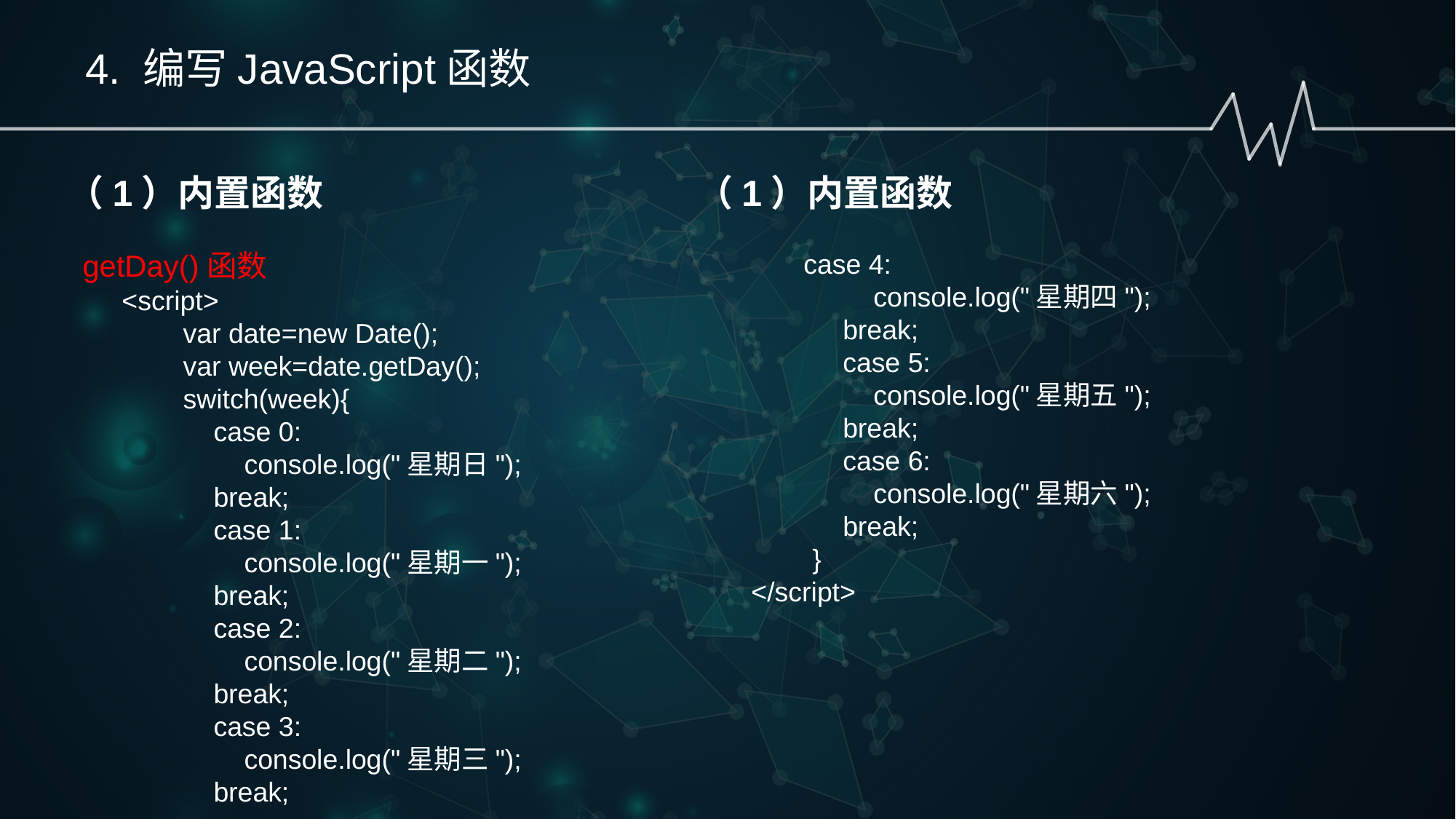

4. 编写JavaScript函数
（1）内置函数

  getDay()函数
<script>
        var date=new Date();
        var week=date.getDay();
        switch(week){
            case 0:
                console.log("星期日");
            break;
            case 1:
                console.log("星期一");
            break;
            case 2:
                console.log("星期二");
            break;
            case 3:
                console.log("星期三");
            break;

（1）内置函数

              case 4:
                console.log("星期四");
            break;
            case 5:
                console.log("星期五");
            break;
            case 6:
                console.log("星期六");
            break;
        }
</script>